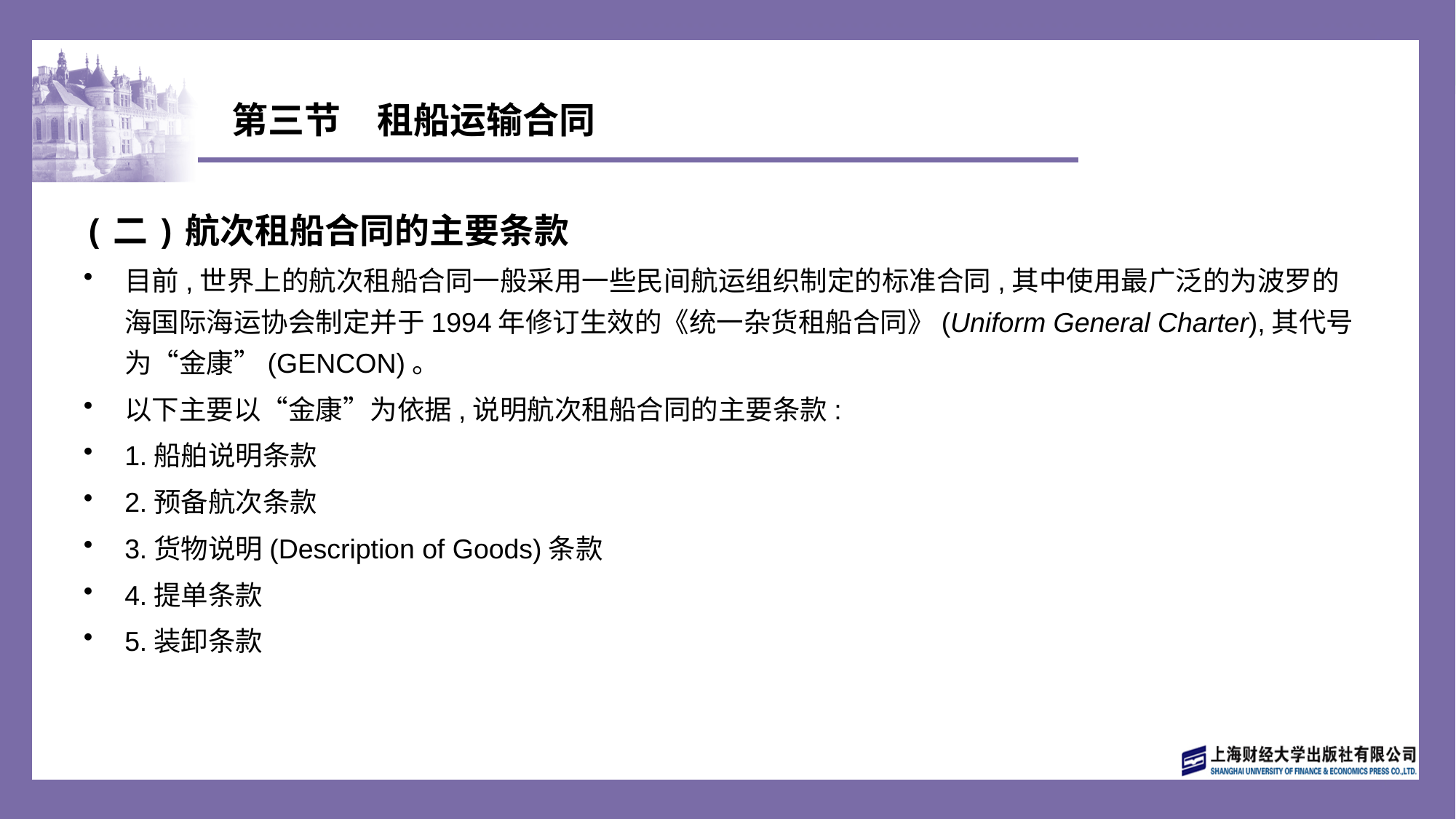

# 第三节　租船运输合同
(二)航次租船合同的主要条款
目前,世界上的航次租船合同一般采用一些民间航运组织制定的标准合同,其中使用最广泛的为波罗的海国际海运协会制定并于1994年修订生效的《统一杂货租船合同》(Uniform General Charter),其代号为“金康”(GENCON)。
以下主要以“金康”为依据,说明航次租船合同的主要条款:
1.船舶说明条款
2.预备航次条款
3.货物说明(Description of Goods)条款
4.提单条款
5.装卸条款